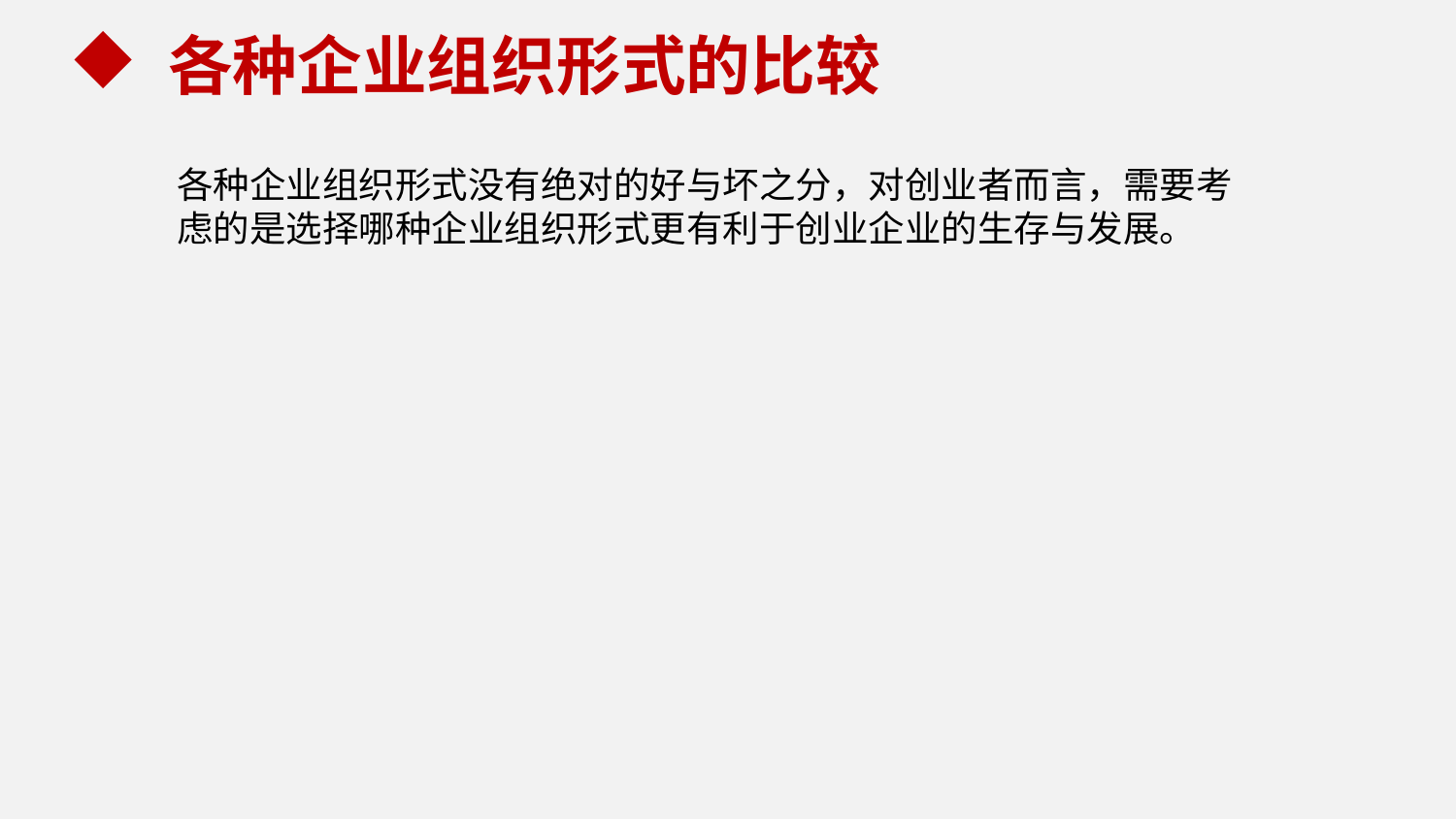

各种企业组织形式的比较
各种企业组织形式没有绝对的好与坏之分，对创业者而言，需要考虑的是选择哪种企业组织形式更有利于创业企业的生存与发展。